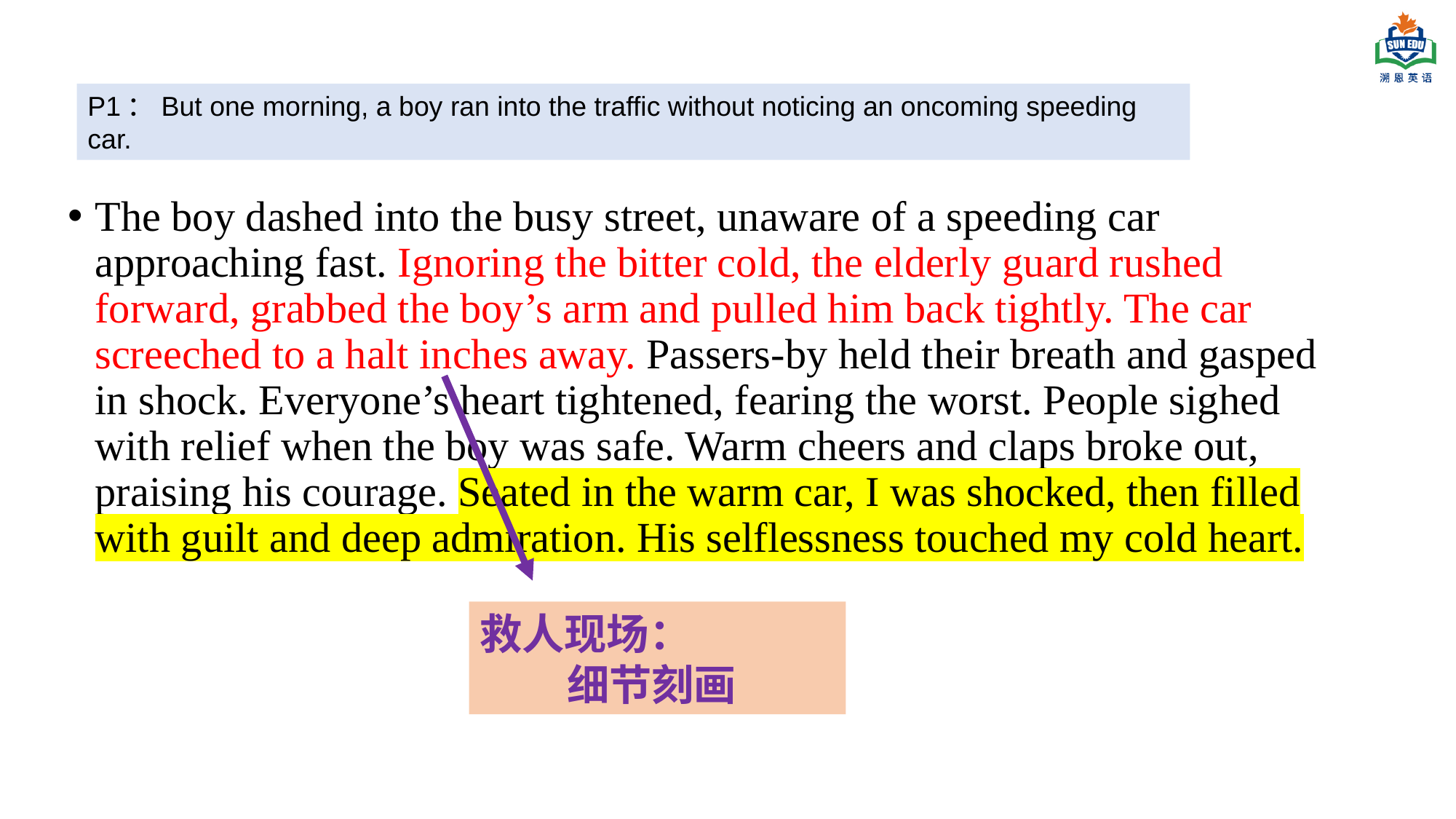

P1：But one morning, a boy ran into the traffic without noticing an oncoming speeding car.
The boy dashed into the busy street, unaware of a speeding car approaching fast. Ignoring the bitter cold, the elderly guard rushed forward, grabbed the boy’s arm and pulled him back tightly. The car screeched to a halt inches away. Passers-by held their breath and gasped in shock. Everyone’s heart tightened, fearing the worst. People sighed with relief when the boy was safe. Warm cheers and claps broke out, praising his courage. Seated in the warm car, I was shocked, then filled with guilt and deep admiration. His selflessness touched my cold heart.
救人现场：
        细节刻画